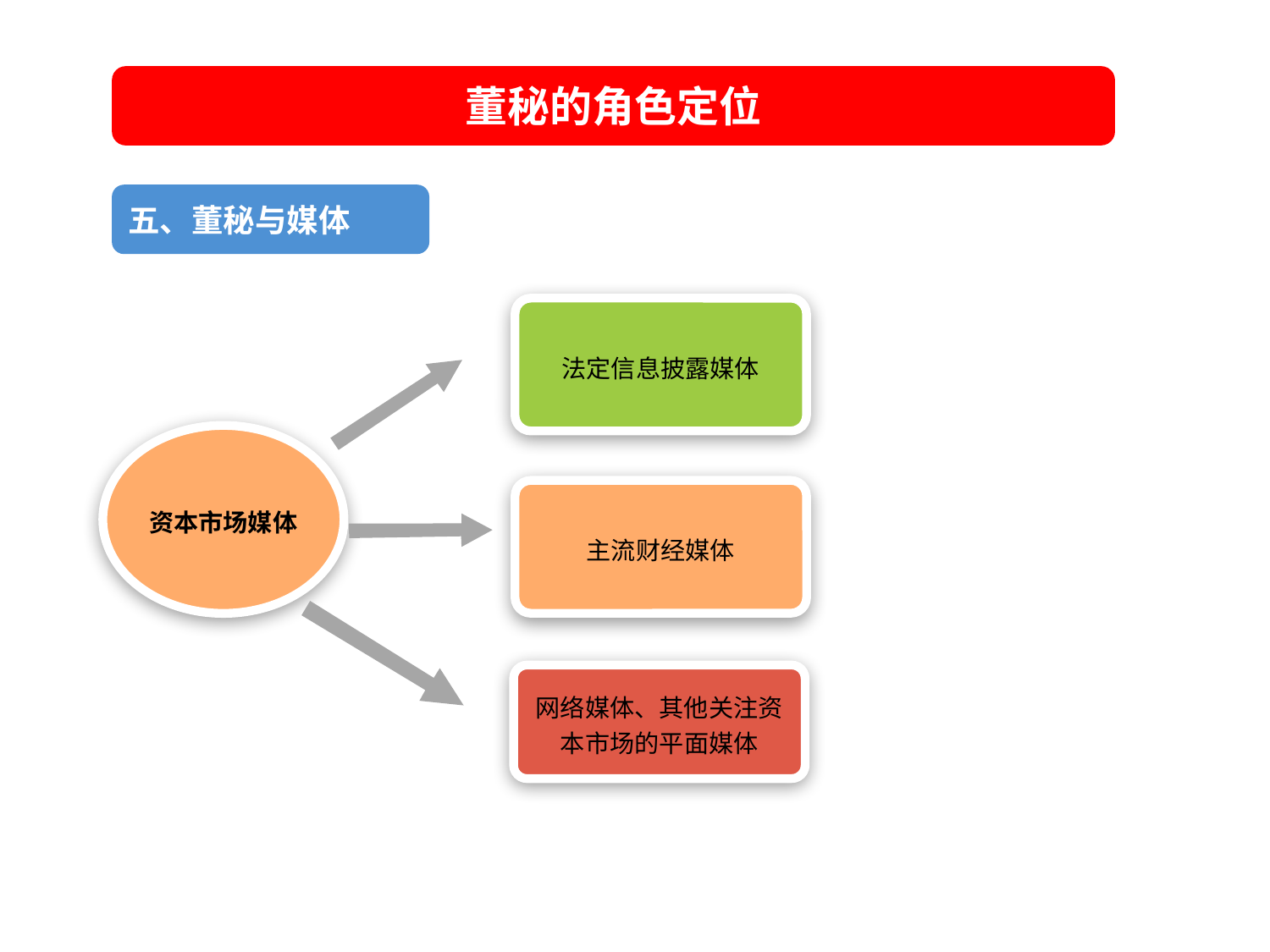

董秘的角色定位
五、董秘与媒体
法定信息披露媒体

资本市场媒体

主流财经媒体

网络媒体、其他关注资本市场的平面媒体